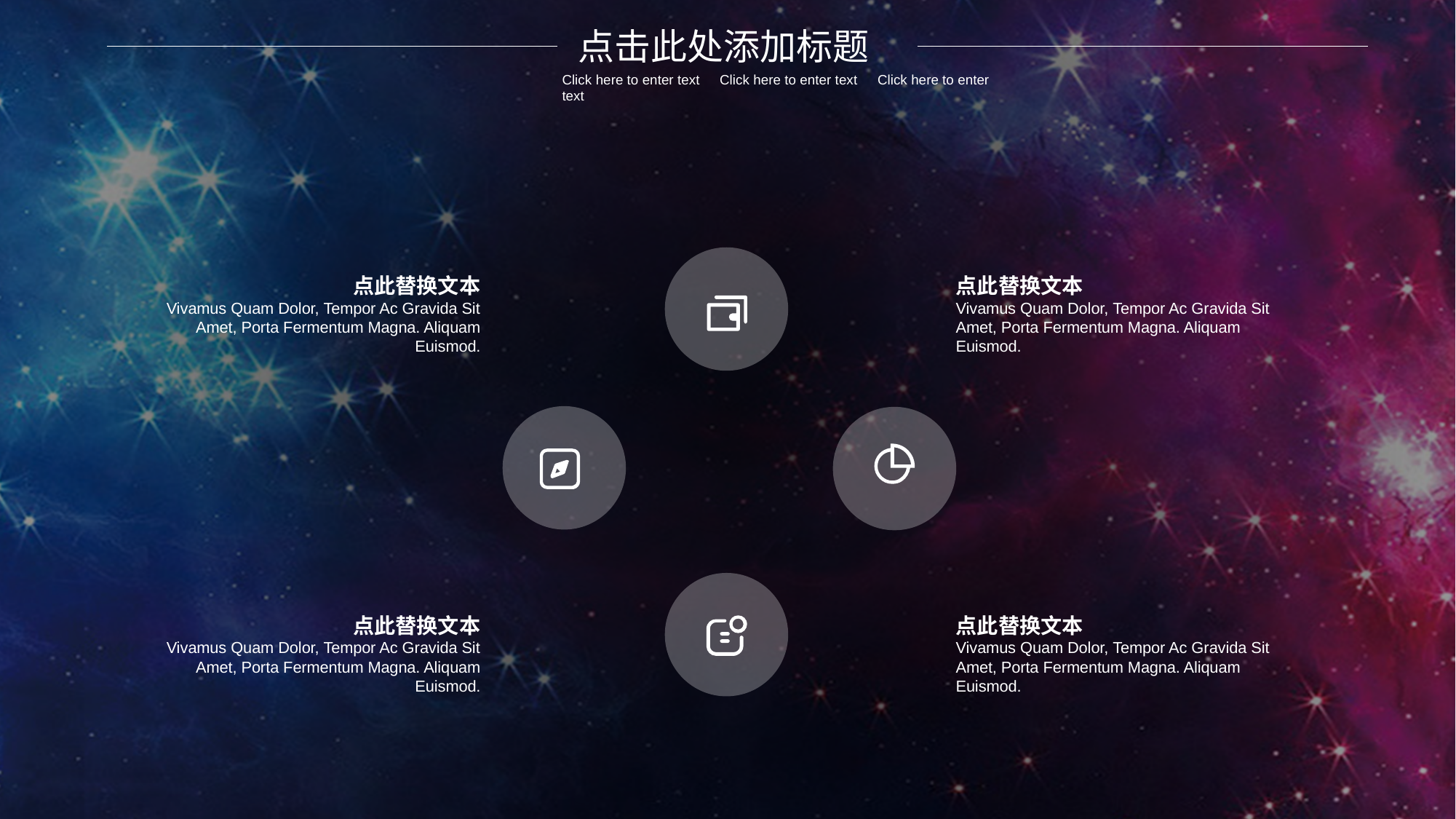

点击此处添加标题
Click here to enter text　Click here to enter text　Click here to enter text
点此替换文本
Vivamus Quam Dolor, Tempor Ac Gravida Sit Amet, Porta Fermentum Magna. Aliquam Euismod.
点此替换文本
Vivamus Quam Dolor, Tempor Ac Gravida Sit Amet, Porta Fermentum Magna. Aliquam Euismod.

点此替换文本
Vivamus Quam Dolor, Tempor Ac Gravida Sit Amet, Porta Fermentum Magna. Aliquam Euismod.
点此替换文本
Vivamus Quam Dolor, Tempor Ac Gravida Sit Amet, Porta Fermentum Magna. Aliquam Euismod.